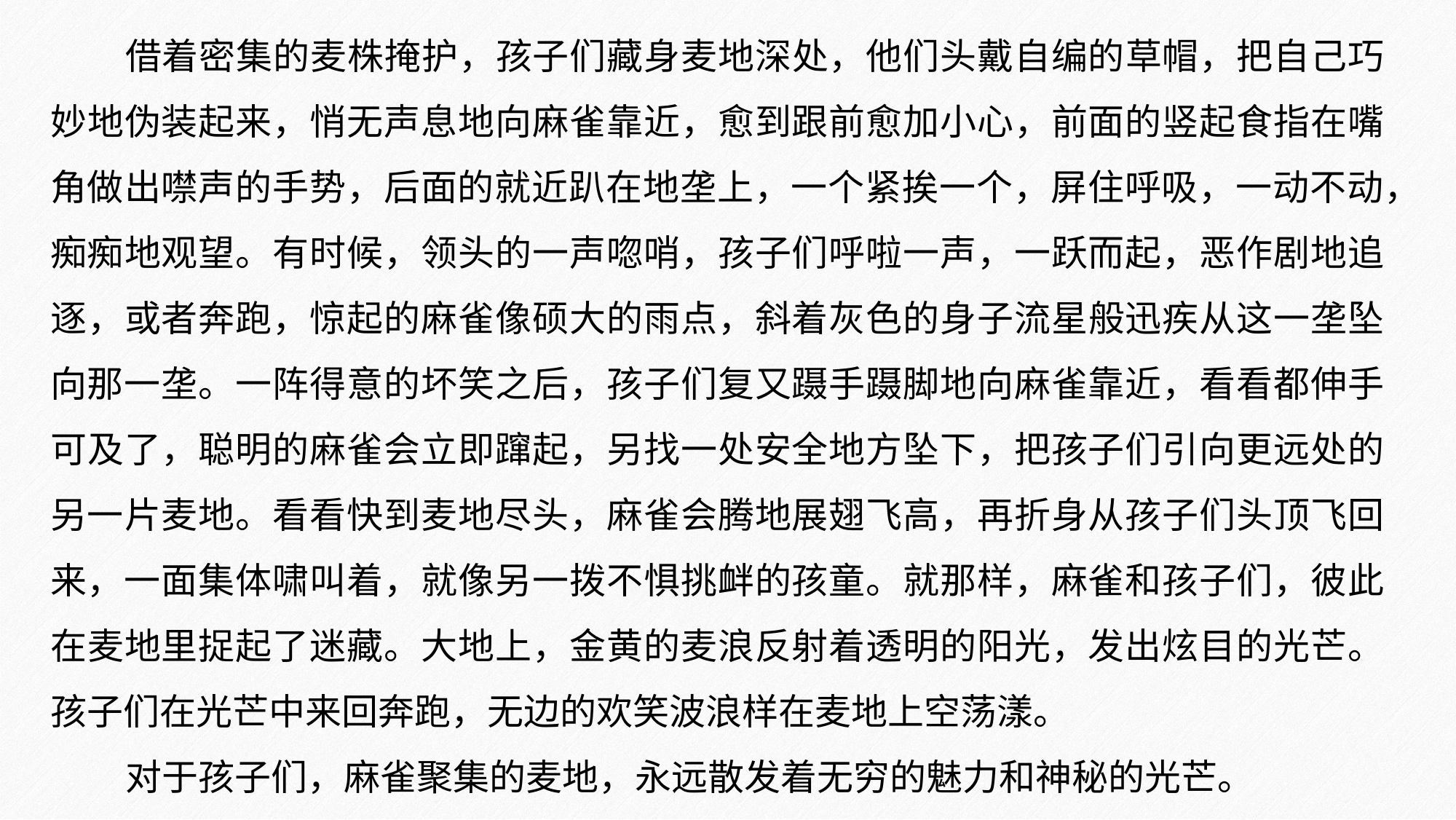

借着密集的麦株掩护，孩子们藏身麦地深处，他们头戴自编的草帽，把自己巧妙地伪装起来，悄无声息地向麻雀靠近，愈到跟前愈加小心，前面的竖起食指在嘴角做出噤声的手势，后面的就近趴在地垄上，一个紧挨一个，屏住呼吸，一动不动，痴痴地观望。有时候，领头的一声唿哨，孩子们呼啦一声，一跃而起，恶作剧地追逐，或者奔跑，惊起的麻雀像硕大的雨点，斜着灰色的身子流星般迅疾从这一垄坠向那一垄。一阵得意的坏笑之后，孩子们复又蹑手蹑脚地向麻雀靠近，看看都伸手可及了，聪明的麻雀会立即蹿起，另找一处安全地方坠下，把孩子们引向更远处的另一片麦地。看看快到麦地尽头，麻雀会腾地展翅飞高，再折身从孩子们头顶飞回来，一面集体啸叫着，就像另一拨不惧挑衅的孩童。就那样，麻雀和孩子们，彼此在麦地里捉起了迷藏。大地上，金黄的麦浪反射着透明的阳光，发出炫目的光芒。孩子们在光芒中来回奔跑，无边的欢笑波浪样在麦地上空荡漾。
对于孩子们，麻雀聚集的麦地，永远散发着无穷的魅力和神秘的光芒。